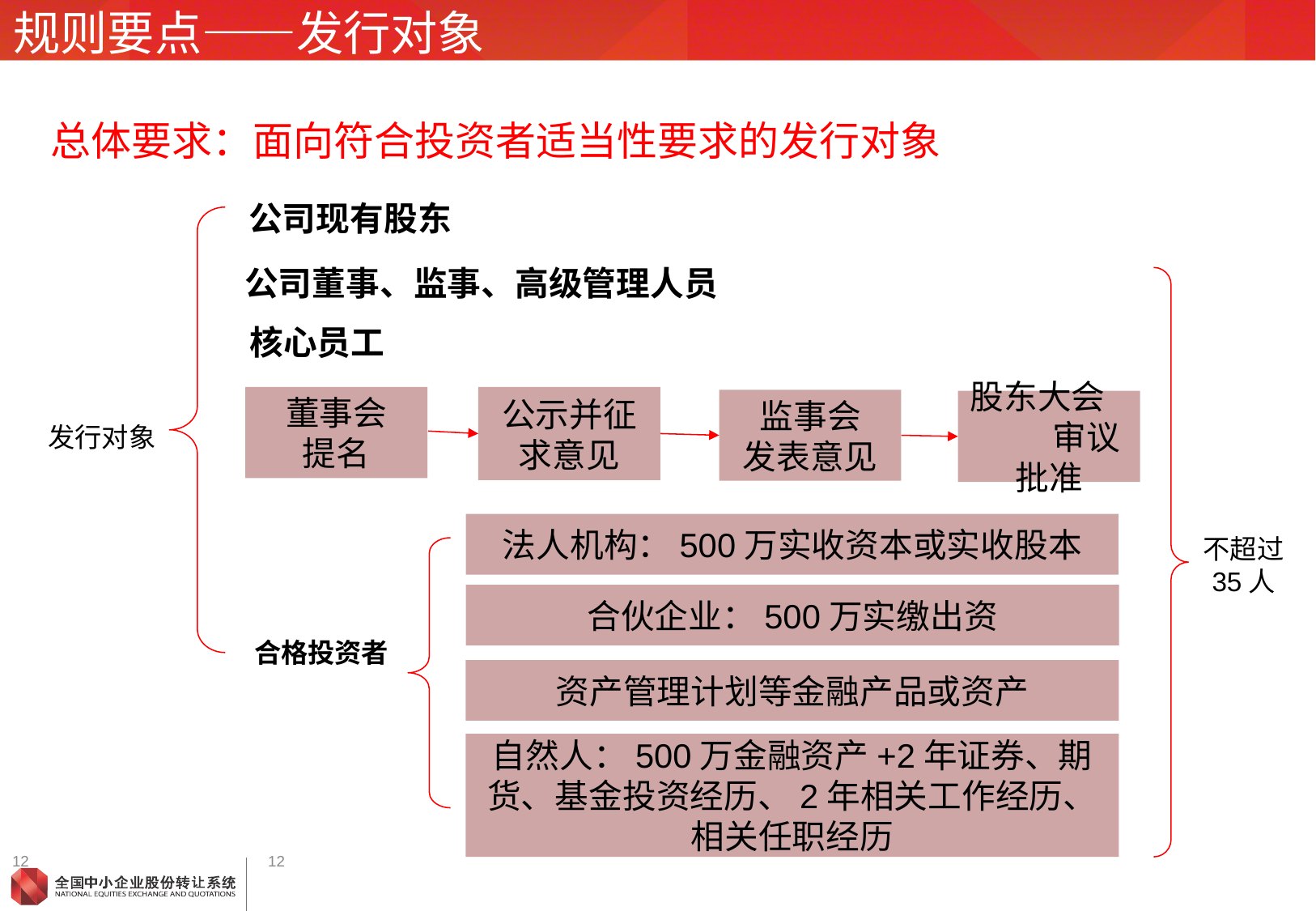

# 规则要点——发行对象
总体要求：面向符合投资者适当性要求的发行对象
公司现有股东

公司董事、监事、高级管理人员

核心员工
董事会
提名
公示并征求意见
监事会
发表意见
股东大会              审议批准
发行对象
法人机构：500万实收资本或实收股本
不超过
35人

合伙企业：500万实缴出资
合格投资者
资产管理计划等金融产品或资产
自然人：500万金融资产+2年证券、期货、基金投资经历、2年相关工作经历、相关任职经历
12
12